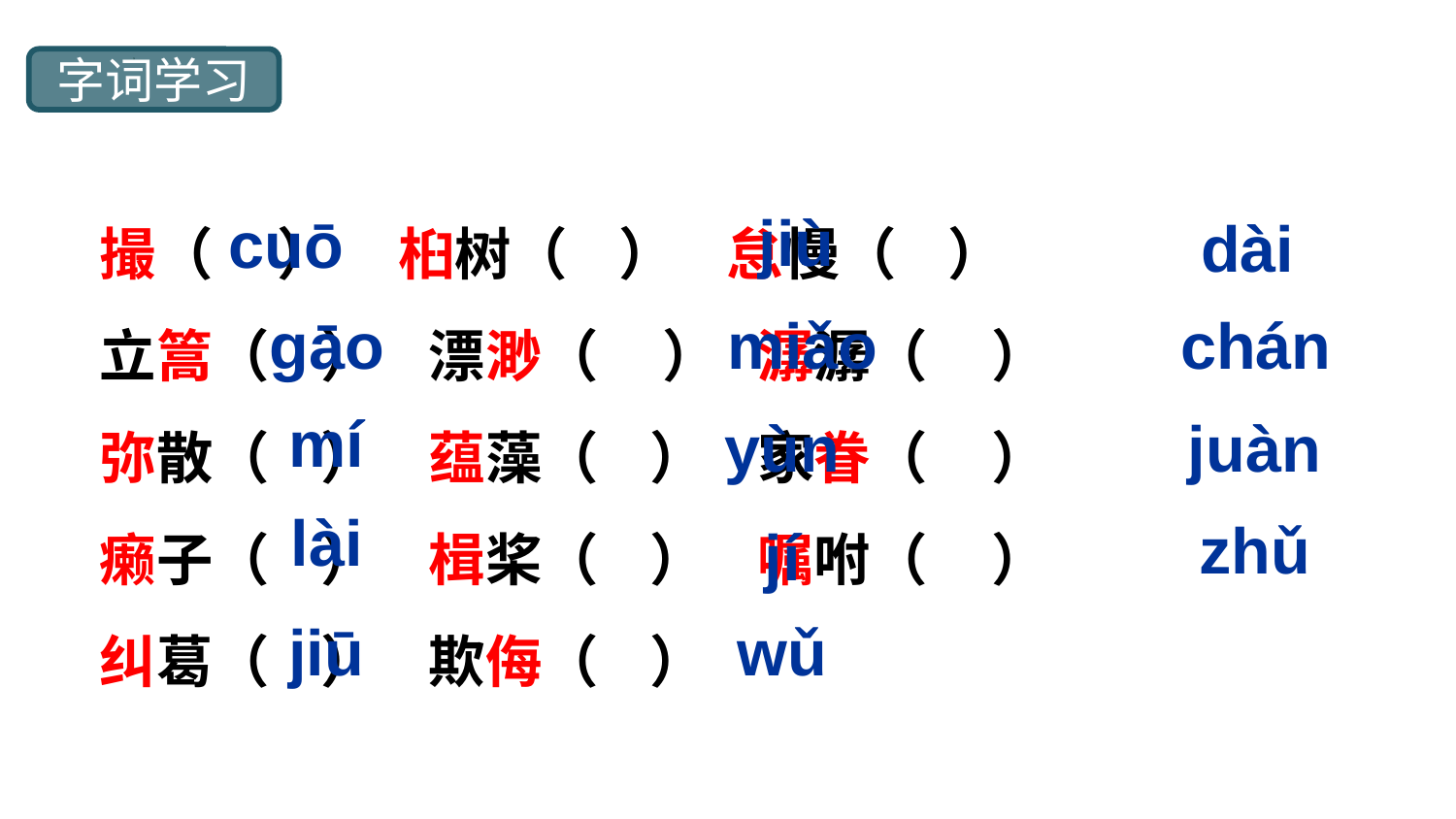

字词学习
jiù
cuō
dài
撮（     ）     桕树（    ）    怠慢（    ）
立篙（    ）    漂渺（     ）   潺潺（     ）
弥散（    ）    蕴藻（    ）    家眷（     ）
癞子（    ）    楫桨（    ）    嘱咐（     ）
纠葛（    ）    欺侮（    ）
ɡāo
miǎo
chán
mí
yùn
juàn
lài
zhǔ
jí
jiū
wǔ